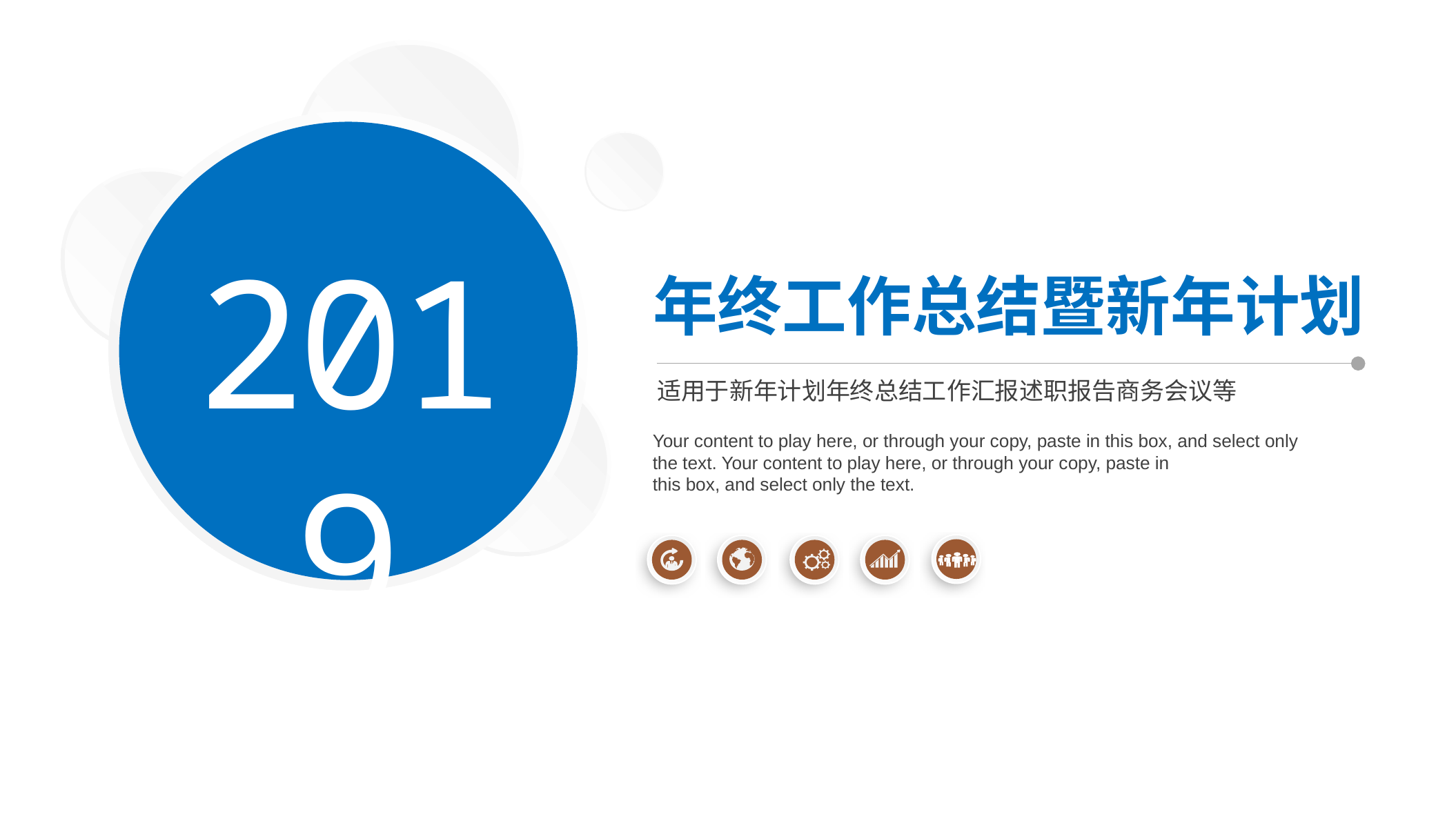

2019
年终工作总结暨新年计划
适用于新年计划年终总结工作汇报述职报告商务会议等

Your content to play here, or through your copy, paste in this box, and select only
the text. Your content to play here, or through your copy, paste in
this box, and select only the text.